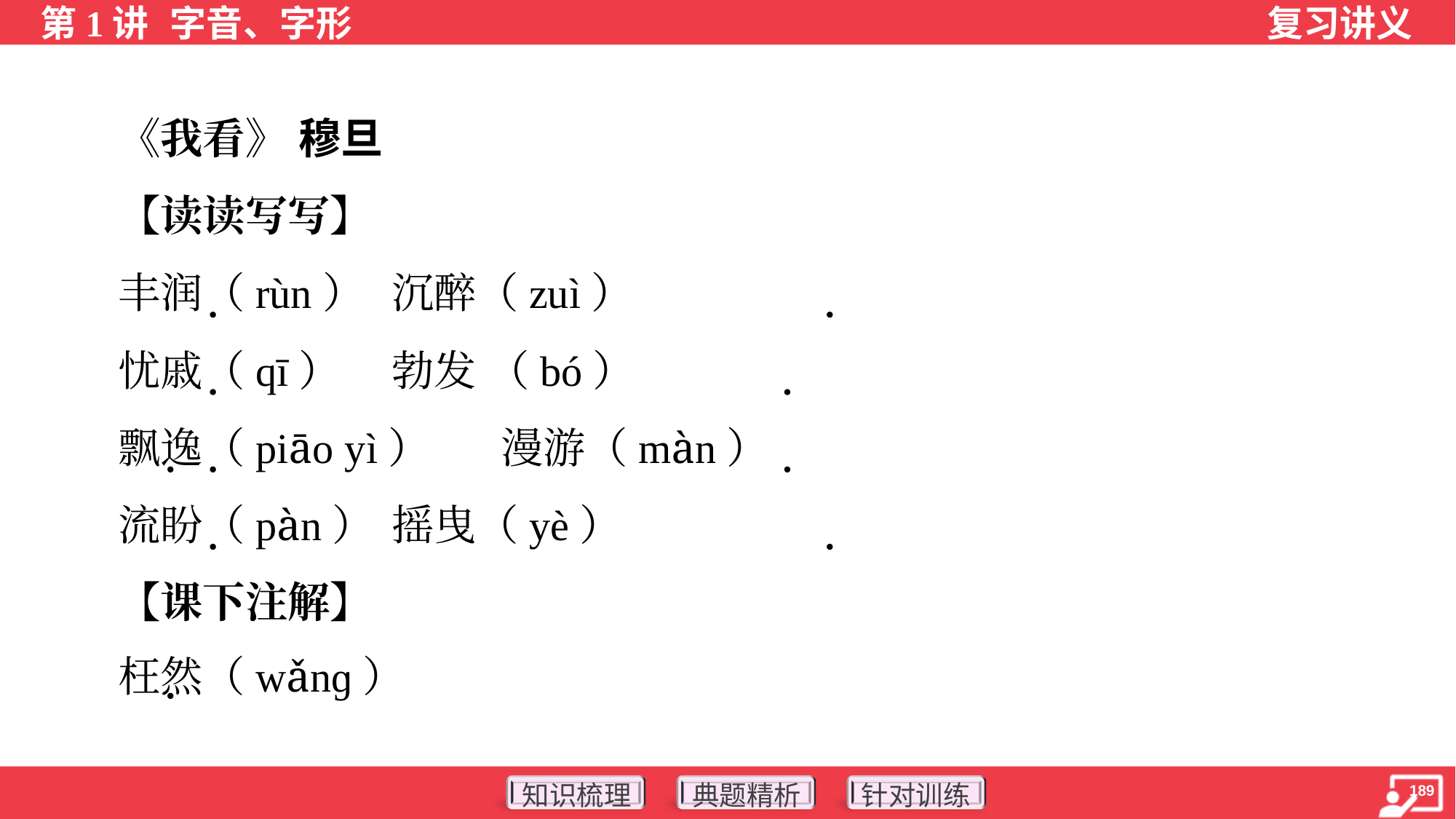

《我看》 穆旦
    【读读写写】
    丰润（rùn）	沉醉（zuì）
    忧戚（qī）	勃发 （bó）
    飘逸（piāo yì）	漫游（màn）
    流盼（pàn）	摇曳（yè）
    【课下注解】
    枉然（wǎnɡ）